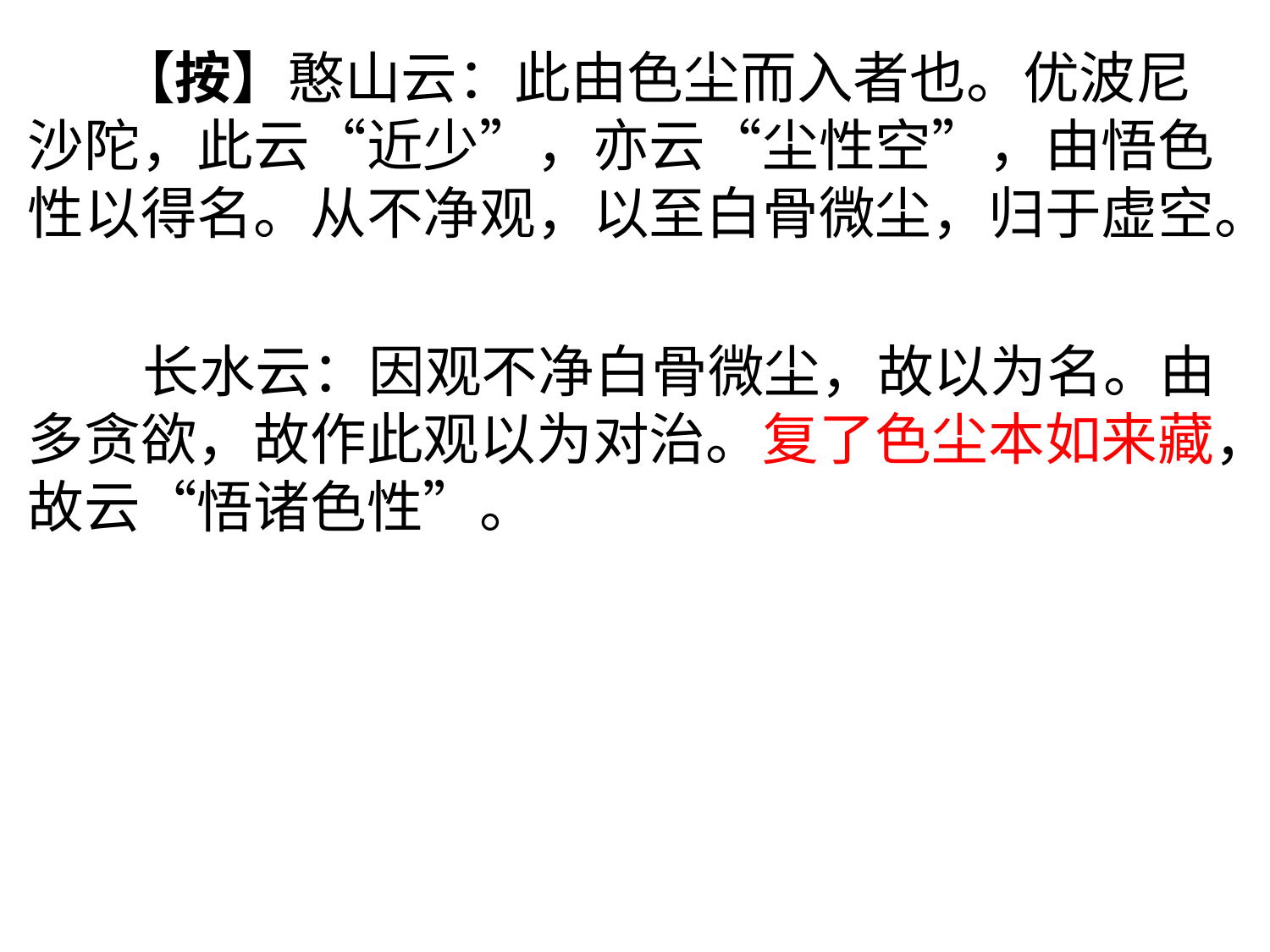

【按】憨山云：此由色尘而入者也。优波尼沙陀，此云“近少”，亦云“尘性空”，由悟色性以得名。从不净观，以至白骨微尘，归于虚空。

        长水云：因观不净白骨微尘，故以为名。由多贪欲，故作此观以为对治。复了色尘本如来藏，故云“悟诸色性”。